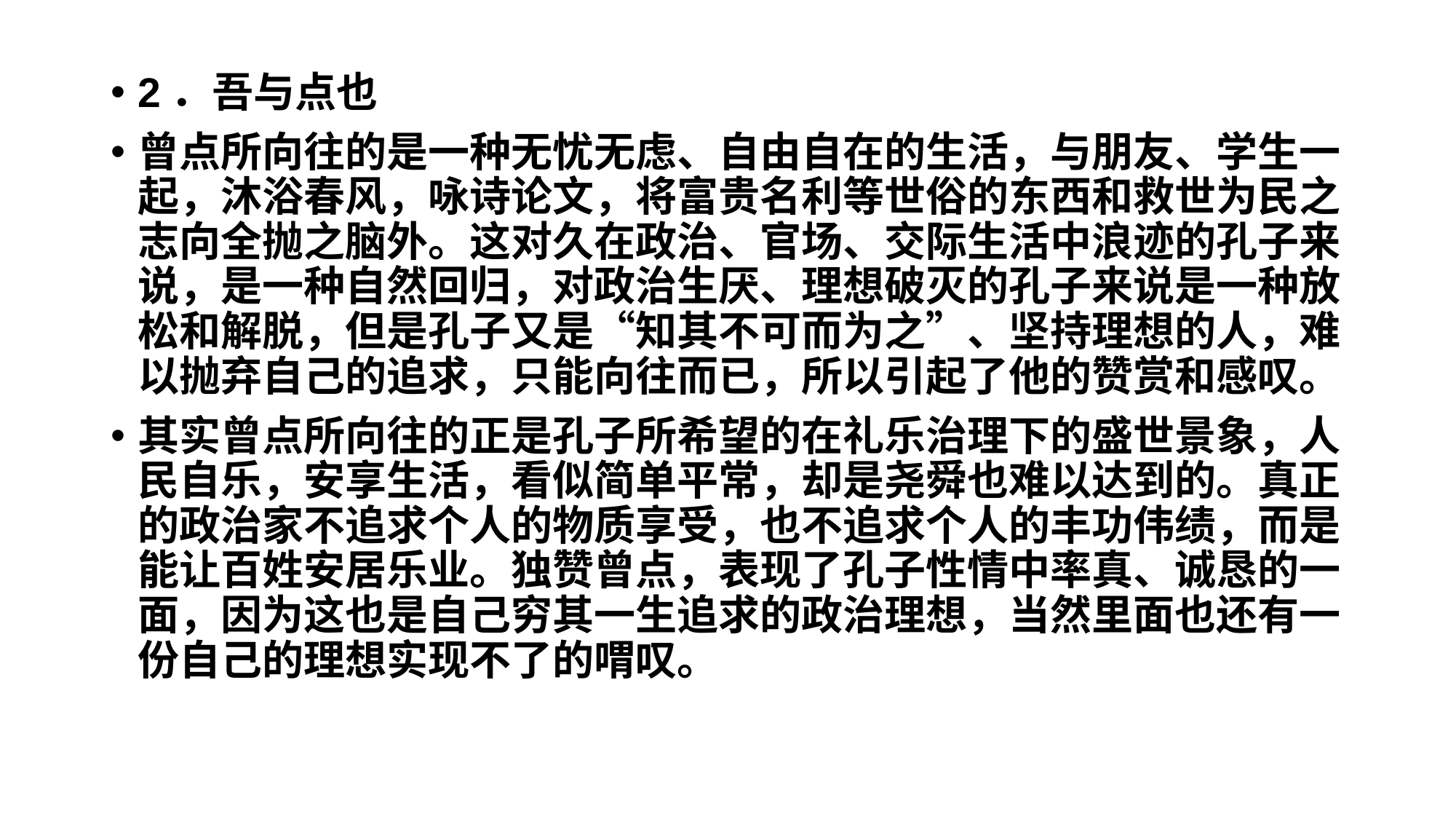

#
2．吾与点也
曾点所向往的是一种无忧无虑、自由自在的生活，与朋友、学生一起，沐浴春风，咏诗论文，将富贵名利等世俗的东西和救世为民之志向全抛之脑外。这对久在政治、官场、交际生活中浪迹的孔子来说，是一种自然回归，对政治生厌、理想破灭的孔子来说是一种放松和解脱，但是孔子又是“知其不可而为之”、坚持理想的人，难以抛弃自己的追求，只能向往而已，所以引起了他的赞赏和感叹。
其实曾点所向往的正是孔子所希望的在礼乐治理下的盛世景象，人民自乐，安享生活，看似简单平常，却是尧舜也难以达到的。真正的政治家不追求个人的物质享受，也不追求个人的丰功伟绩，而是能让百姓安居乐业。独赞曾点，表现了孔子性情中率真、诚恳的一面，因为这也是自己穷其一生追求的政治理想，当然里面也还有一份自己的理想实现不了的喟叹。